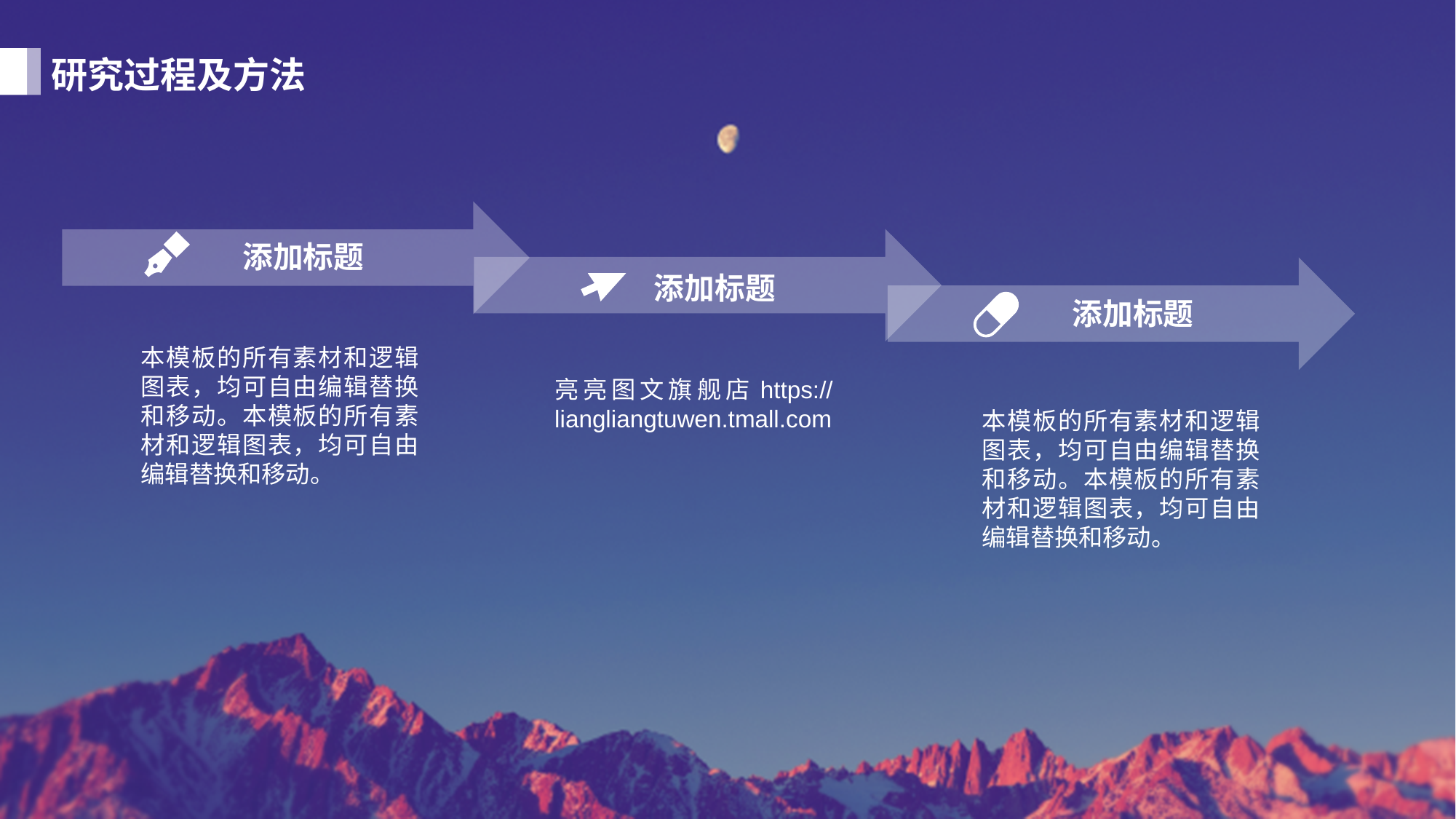

研究过程及方法

添加标题

添加标题

添加标题

本模板的所有素材和逻辑图表，均可自由编辑替换和移动。本模板的所有素材和逻辑图表，均可自由编辑替换和移动。
亮亮图文旗舰店https://liangliangtuwen.tmall.com
本模板的所有素材和逻辑图表，均可自由编辑替换和移动。本模板的所有素材和逻辑图表，均可自由编辑替换和移动。